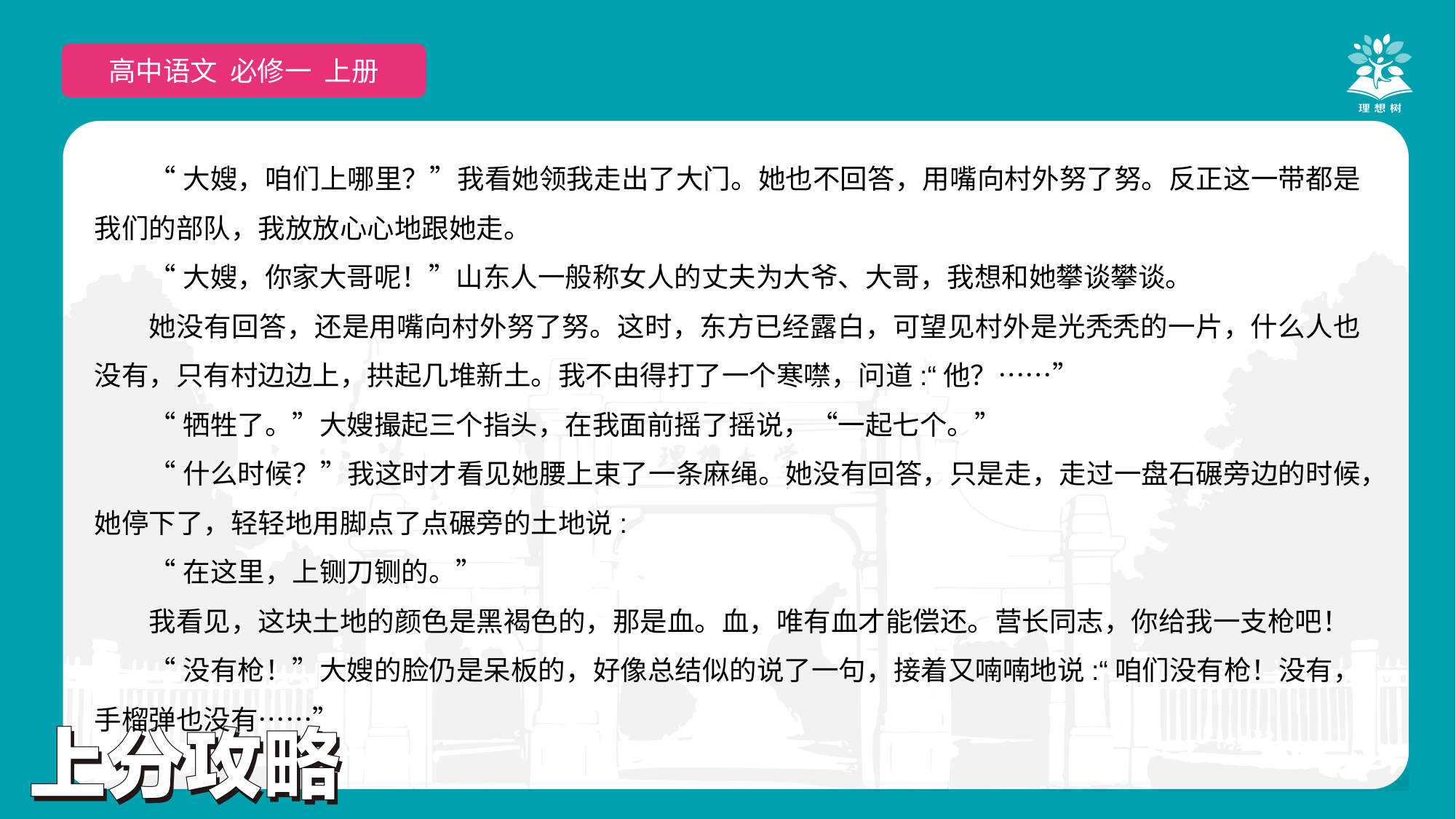

高中语文  选择性必修上
高中语文  必修一  上册
“大嫂，咱们上哪里？”我看她领我走出了大门。她也不回答，用嘴向村外努了努。反正这一带都是我们的部队，我放放心心地跟她走。
“大嫂，你家大哥呢！”山东人一般称女人的丈夫为大爷、大哥，我想和她攀谈攀谈。
她没有回答，还是用嘴向村外努了努。这时，东方已经露白，可望见村外是光秃秃的一片，什么人也没有，只有村边边上，拱起几堆新土。我不由得打了一个寒噤，问道:“他？……”
“牺牲了。”大嫂撮起三个指头，在我面前摇了摇说，“一起七个。”
“什么时候？”我这时才看见她腰上束了一条麻绳。她没有回答，只是走，走过一盘石碾旁边的时候，她停下了，轻轻地用脚点了点碾旁的土地说:
“在这里，上铡刀铡的。”
我看见，这块土地的颜色是黑褐色的，那是血。血，唯有血才能偿还。营长同志，你给我一支枪吧！
“没有枪！”大嫂的脸仍是呆板的，好像总结似的说了一句，接着又喃喃地说:“咱们没有枪！没有，手榴弹也没有……”